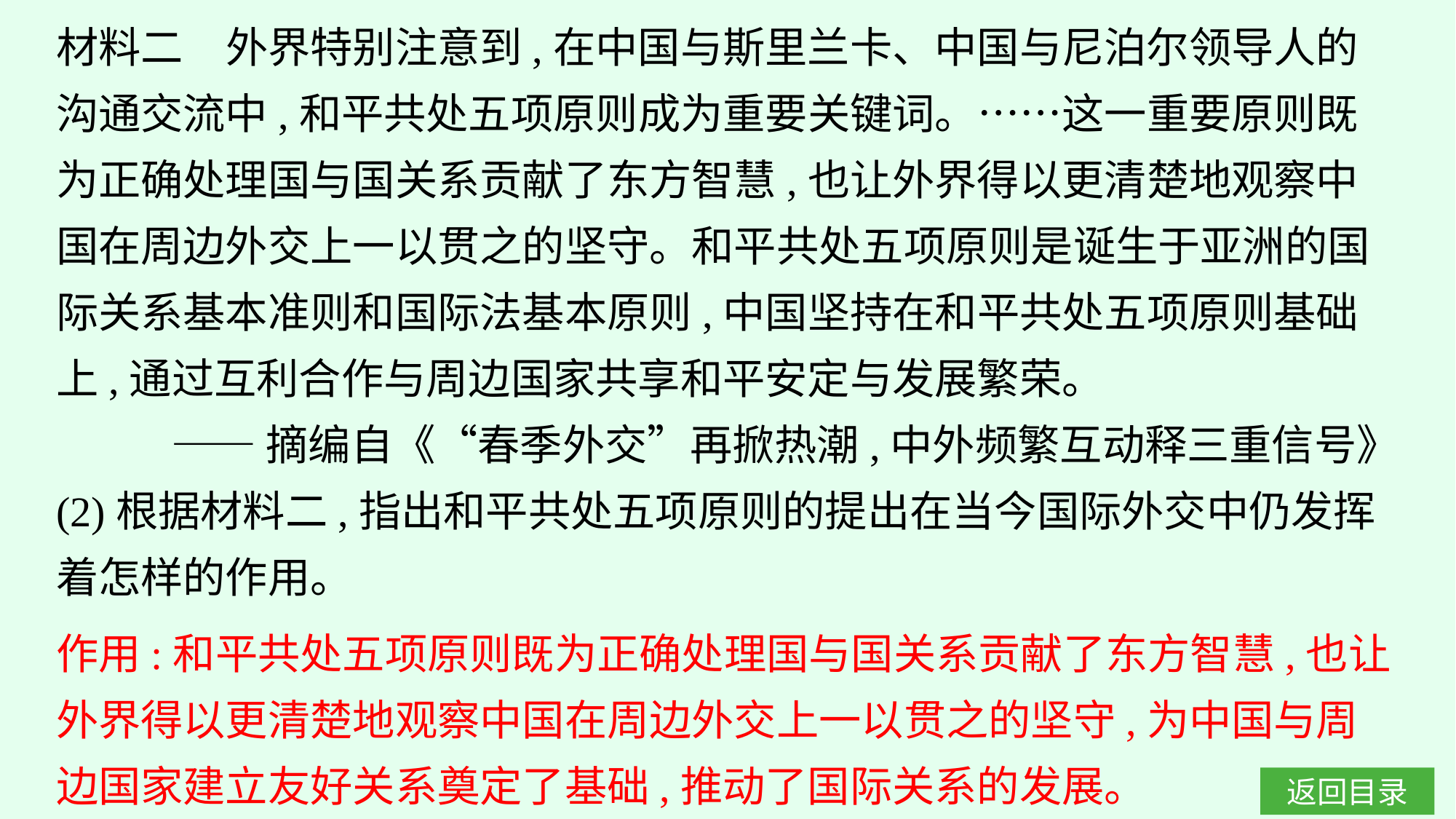

材料二　外界特别注意到,在中国与斯里兰卡、中国与尼泊尔领导人的沟通交流中,和平共处五项原则成为重要关键词。……这一重要原则既为正确处理国与国关系贡献了东方智慧,也让外界得以更清楚地观察中国在周边外交上一以贯之的坚守。和平共处五项原则是诞生于亚洲的国际关系基本准则和国际法基本原则,中国坚持在和平共处五项原则基础上,通过互利合作与周边国家共享和平安定与发展繁荣。
——摘编自《“春季外交”再掀热潮,中外频繁互动释三重信号》
(2)根据材料二,指出和平共处五项原则的提出在当今国际外交中仍发挥着怎样的作用。
作用:和平共处五项原则既为正确处理国与国关系贡献了东方智慧,也让外界得以更清楚地观察中国在周边外交上一以贯之的坚守,为中国与周边国家建立友好关系奠定了基础,推动了国际关系的发展。